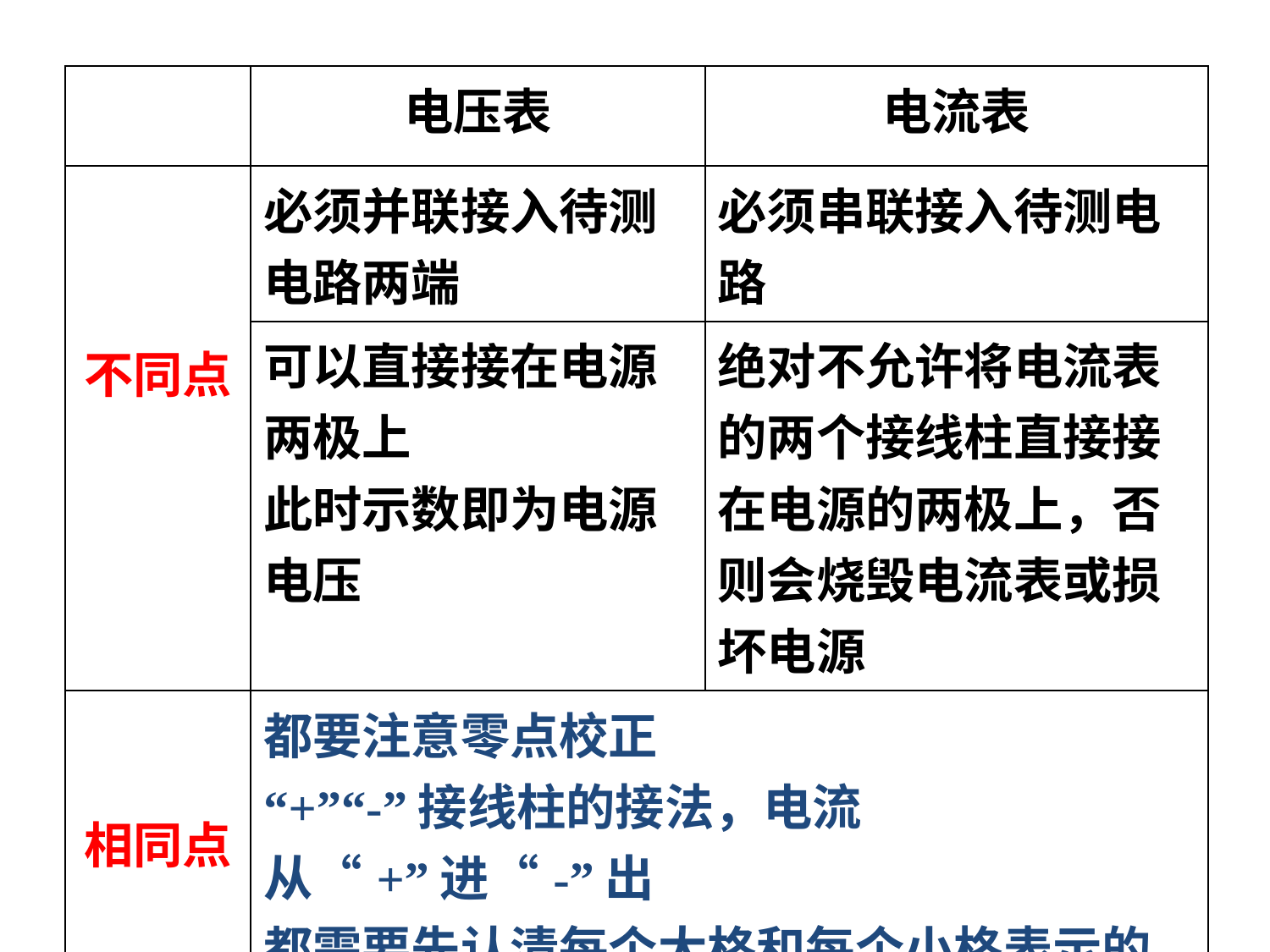

|  | 电压表 | 电流表 |
| --- | --- | --- |
| 不同点 | 必须并联接入待测电路两端 | 必须串联接入待测电路 |
|  | 可以直接接在电源两极上 此时示数即为电源电压 | 绝对不允许将电流表的两个接线柱直接接在电源的两极上，否则会烧毁电流表或损坏电源 |
| 相同点 | 都要注意零点校正 “+”“-”接线柱的接法，电流从“+”进“-”出 都需要先认清每个大格和每个小格表示的值，然后再读数. |  |